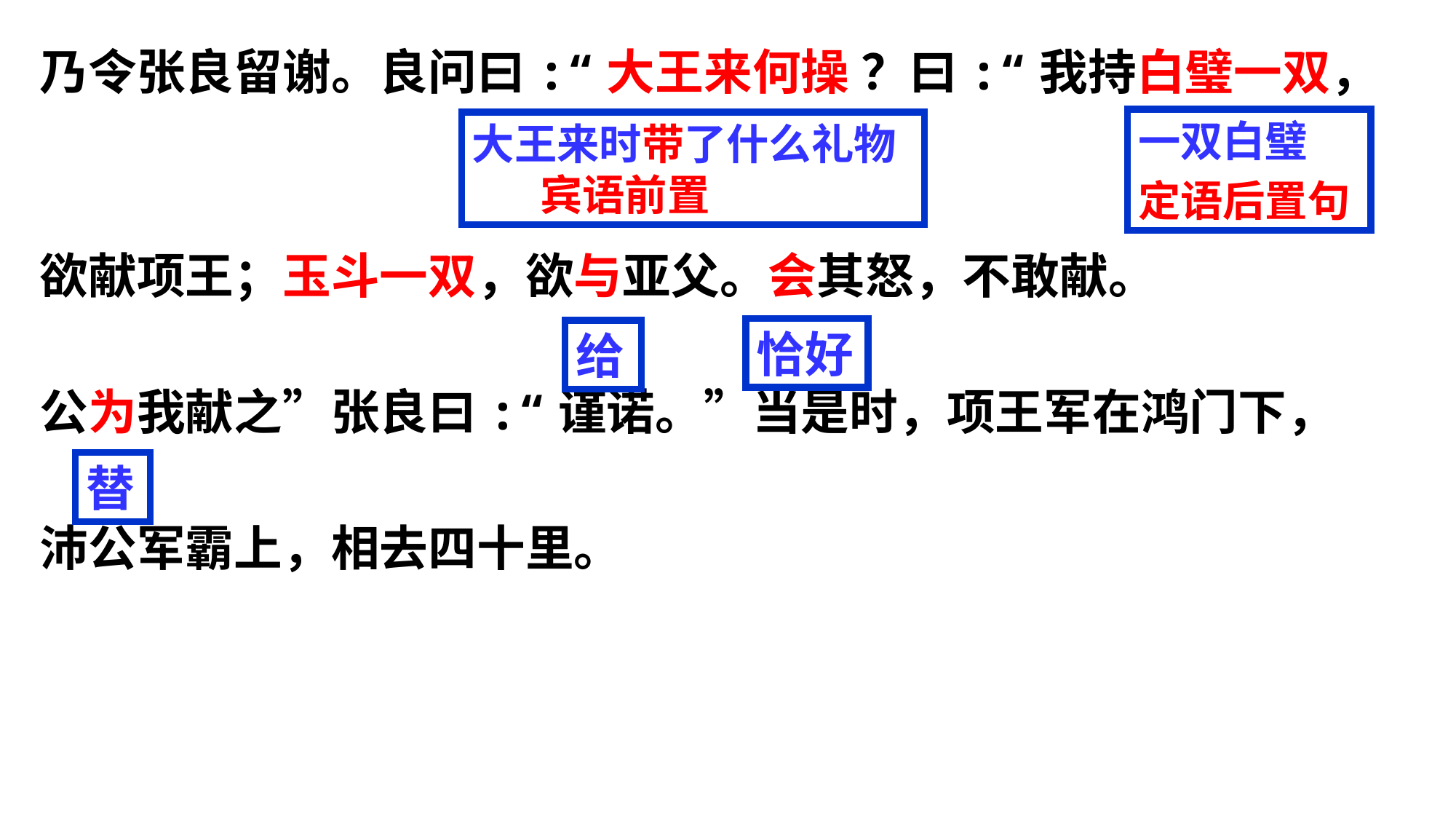

乃令张良留谢。良问曰:“大王来何操 ？曰:“我持白璧一双，

欲献项王；玉斗一双，欲与亚父。会其怒，不敢献。

公为我献之”张良曰:“谨诺。”当是时，项王军在鸿门下，

沛公军霸上，相去四十里。

一双白璧
定语后置句
大王来时带了什么礼物
      宾语前置
恰好
给
替